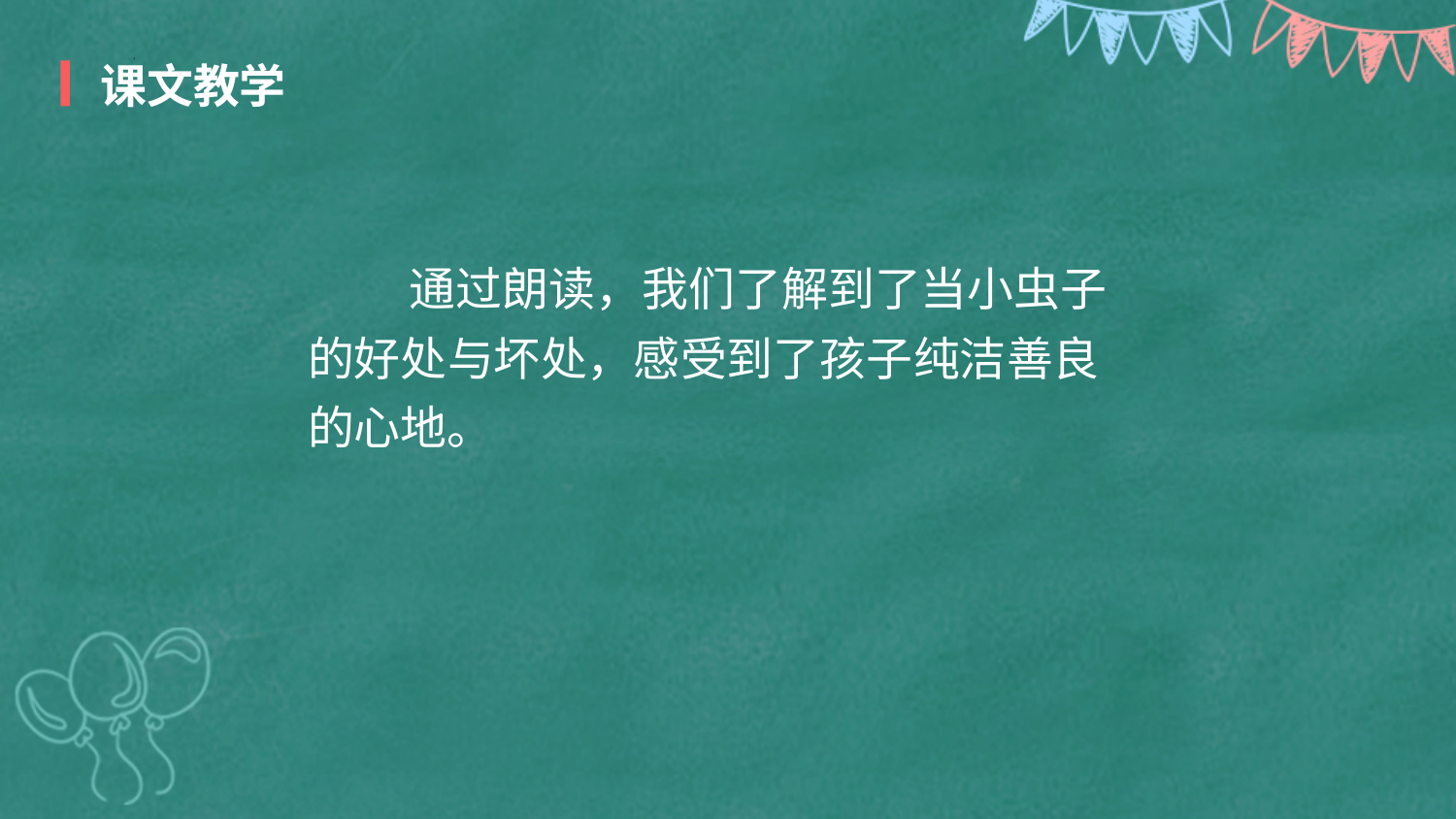

课文教学

       通过朗读，我们了解到了当小虫子的好处与坏处，感受到了孩子纯洁善良的心地。